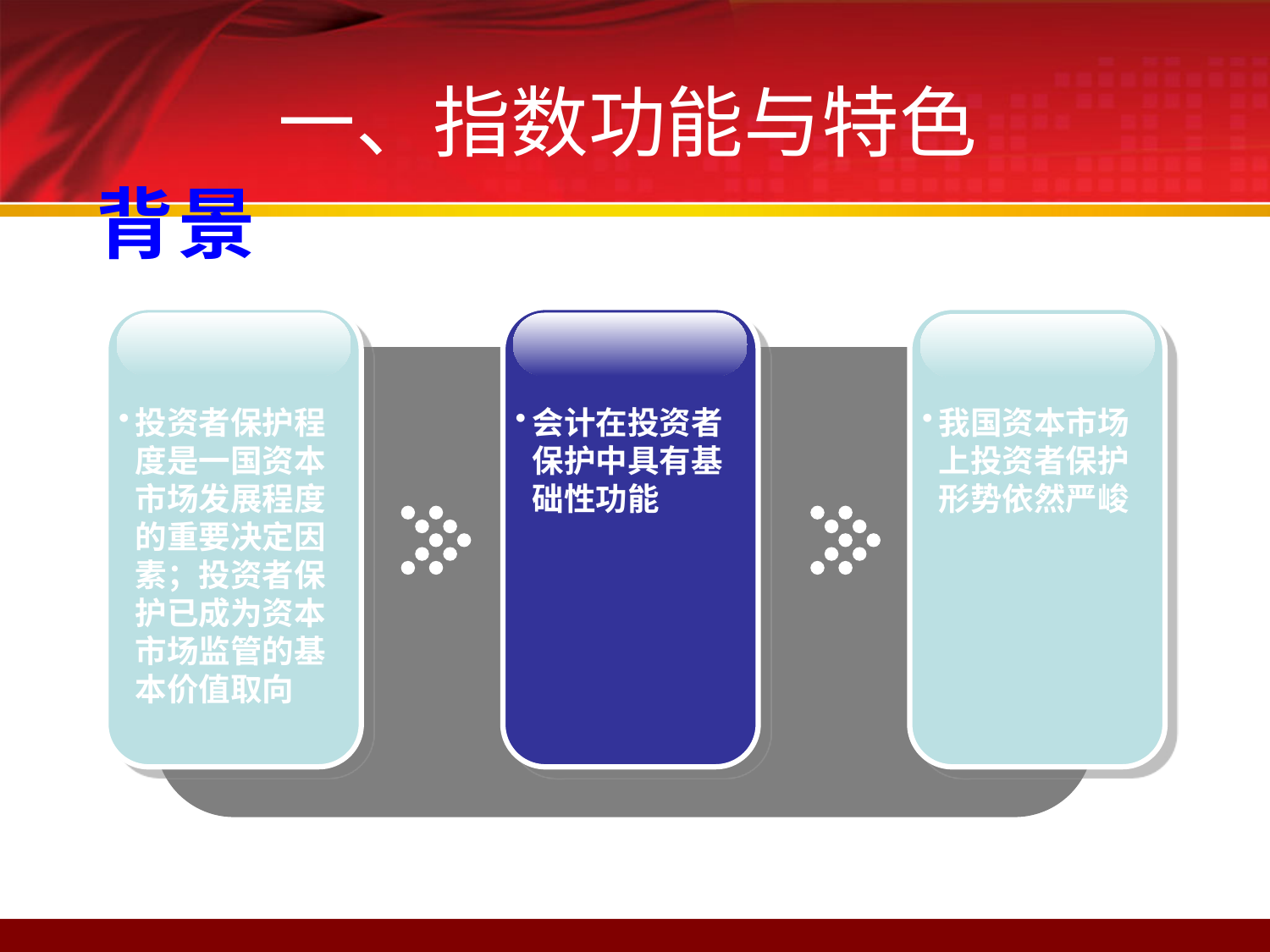

一、指数功能与特色
背景

投资者保护程度是一国资本市场发展程度的重要决定因素；投资者保护已成为资本市场监管的基本价值取向
会计在投资者保护中具有基础性功能
我国资本市场上投资者保护形势依然严峻